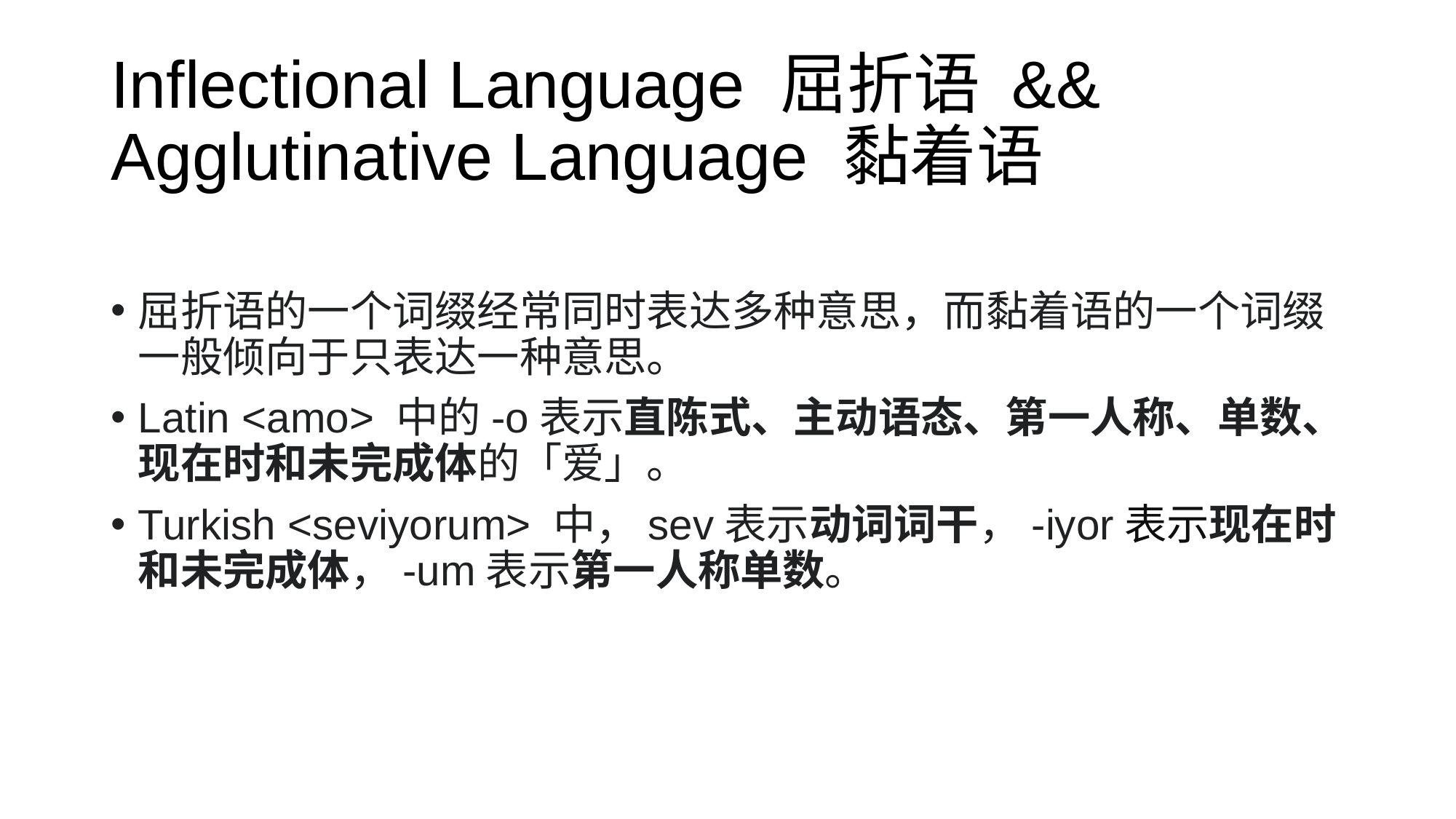

# Inflectional Language 屈折语 && Agglutinative Language 黏着语

屈折语的一个词缀经常同时表达多种意思，而黏着语的一个词缀一般倾向于只表达一种意思。
Latin <amo> 中的-o表示直陈式、主动语态、第一人称、单数、现在时和未完成体的「爱」。
Turkish <seviyorum> 中，sev表示动词词干，-iyor表示现在时和未完成体，-um表示第一人称单数。